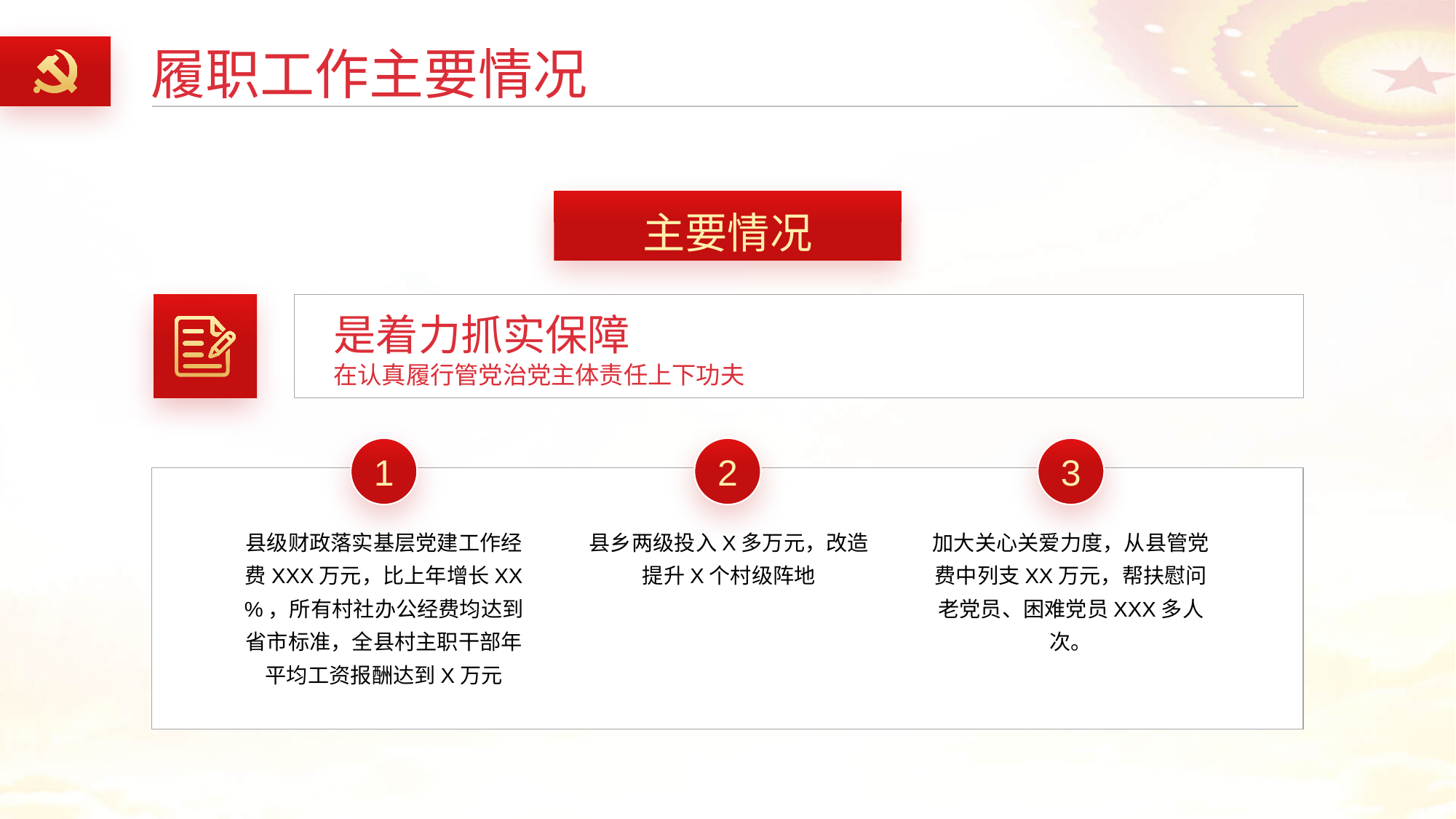

履职工作主要情况

主要情况

是着力抓实保障

在认真履行管党治党主体责任上下功夫
1
2
3

县级财政落实基层党建工作经费XXX万元，比上年增长XX%，所有村社办公经费均达到省市标准，全县村主职干部年平均工资报酬达到X万元
县乡两级投入X多万元，改造提升X个村级阵地
加大关心关爱力度，从县管党费中列支XX万元，帮扶慰问老党员、困难党员XXX多人次。